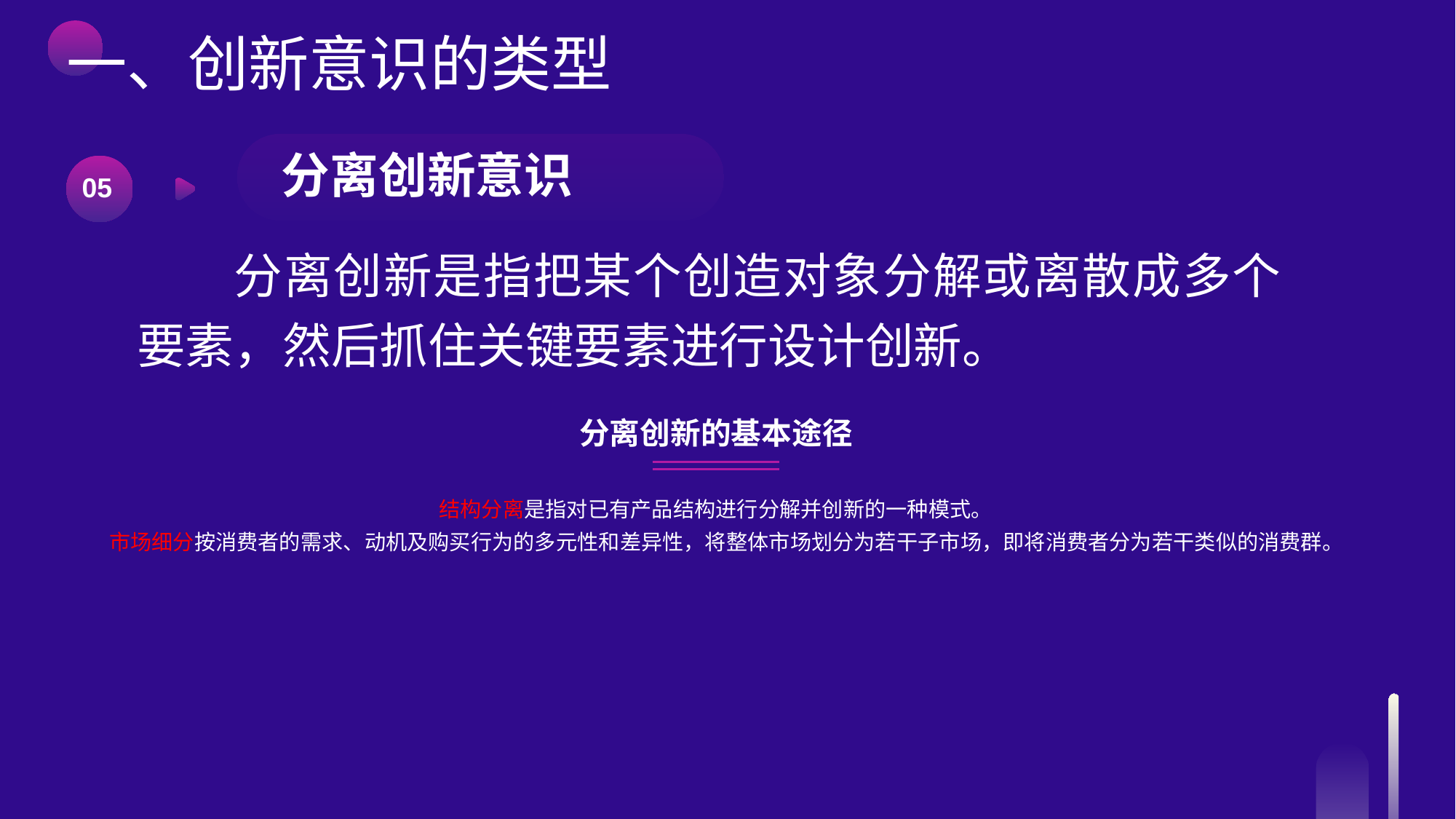

一、创新意识的类型

分离创新意识

05

分离创新是指把某个创造对象分解或离散成多个要素，然后抓住关键要素进行设计创新。
分离创新的基本途径
结构分离是指对已有产品结构进行分解并创新的一种模式。
市场细分按消费者的需求、动机及购买行为的多元性和差异性，将整体市场划分为若干子市场，即将消费者分为若干类似的消费群。